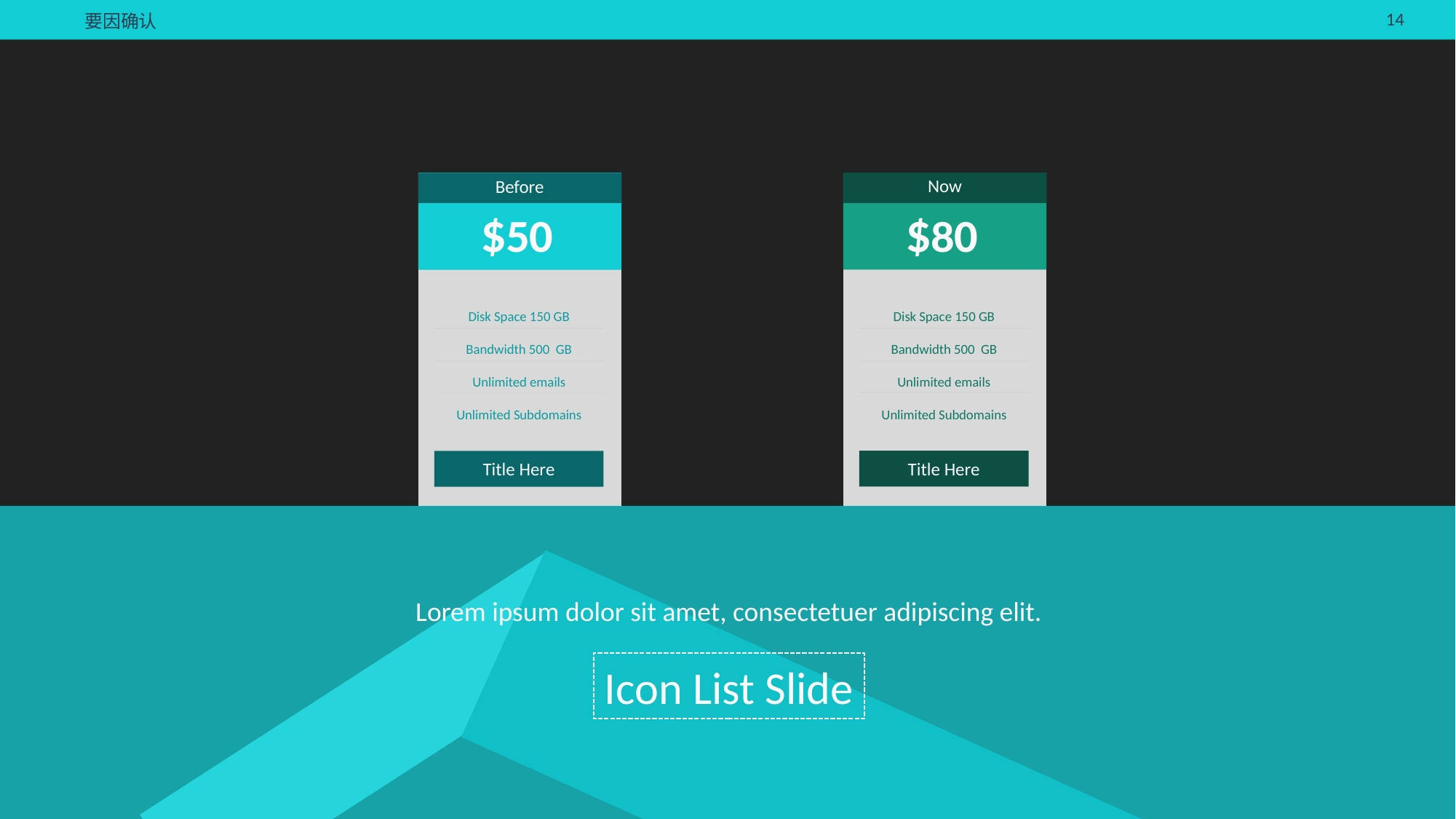

要因确认

Now
Before

$80
$50

Disk Space 150 GB
Bandwidth 500  GB
Unlimited emails
Unlimited Subdomains
Disk Space 150 GB
Bandwidth 500  GB
Unlimited emails
Unlimited Subdomains

Title Here
Title Here

Lorem ipsum dolor sit amet, consectetuer adipiscing elit.
Icon List Slide